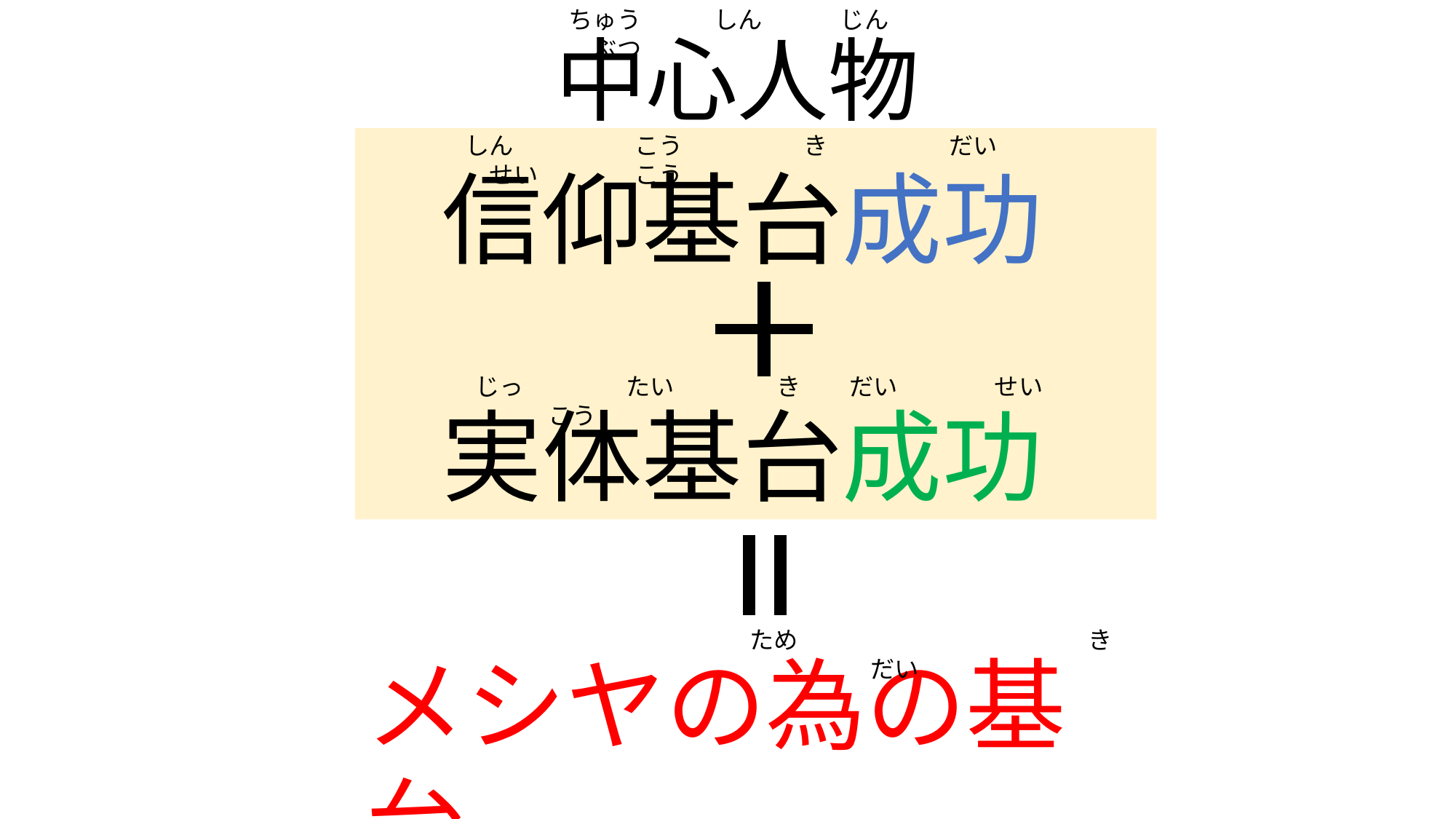

ちゅう　　　しん　　　 じん　　　ぶつ
中心人物
しん　　　　　こう　　　　　き　　　　　だい　　　　せい　　　　こう

信仰基台成功

じっ　　　　 たい　　 　　き         だい　　　　せい　　　　こう
実体基台成功

ため　　　　　　　　　　　　き　　　　　だい
メシヤの為の基台